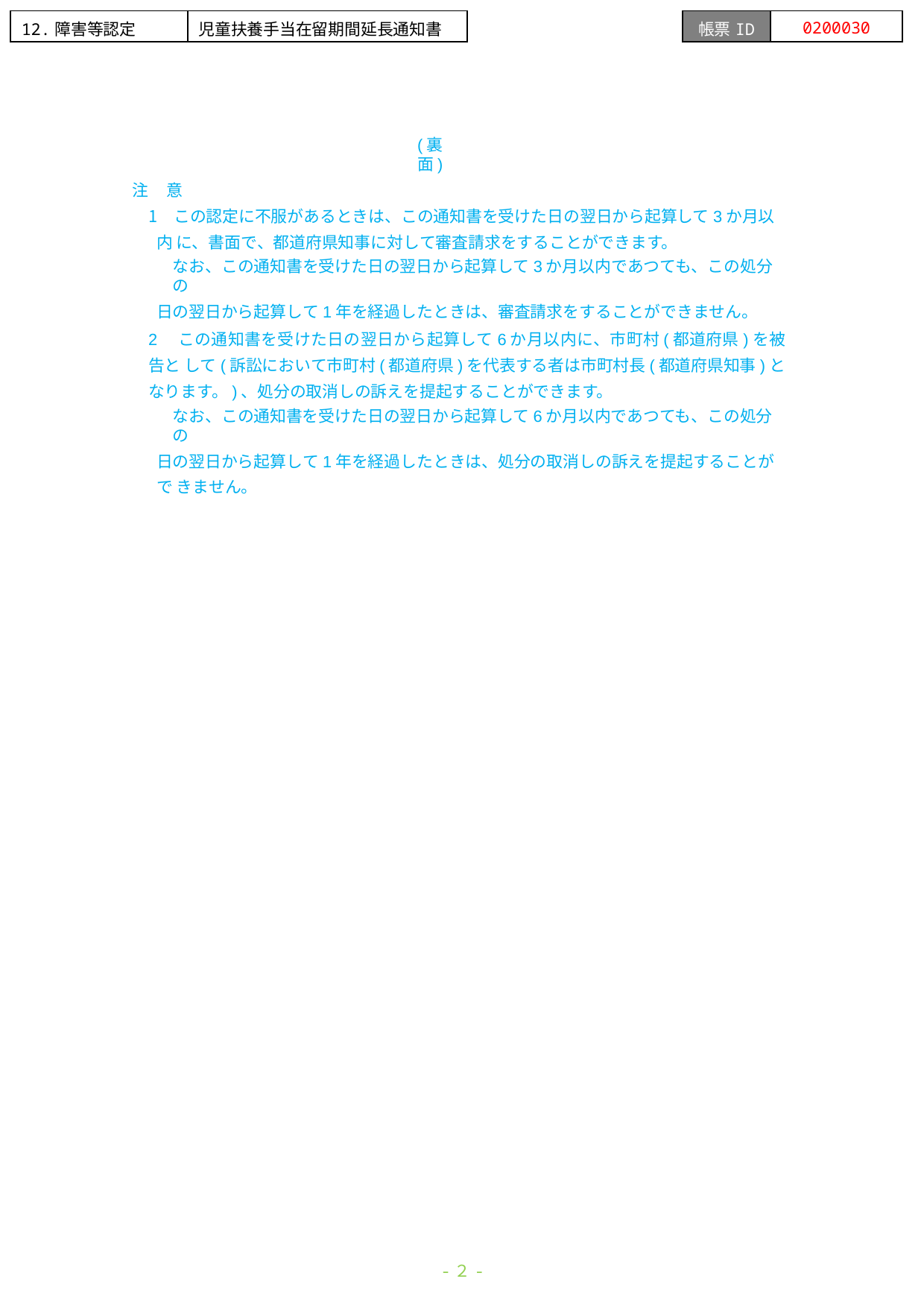

| 12.障害等認定 | 児童扶養手当在留期間延長通知書 |
| --- | --- |
| 帳票ID | 0200030 |
| --- | --- |
(裏	面)
注	意
　この認定に不服があるときは、この通知書を受けた日の翌日から起算して3か月以内 に、書面で、都道府県知事に対して審査請求をすることができます。
なお、この通知書を受けた日の翌日から起算して3か月以内であつても、この処分の
日の翌日から起算して1年を経過したときは、審査請求をすることができません。
2　この通知書を受けた日の翌日から起算して6か月以内に、市町村(都道府県)を被告と して(訴訟において市町村(都道府県)を代表する者は市町村長(都道府県知事)となります。)、処分の取消しの訴えを提起することができます。
なお、この通知書を受けた日の翌日から起算して6か月以内であつても、この処分の
日の翌日から起算して1年を経過したときは、処分の取消しの訴えを提起することがで きません。
-２-